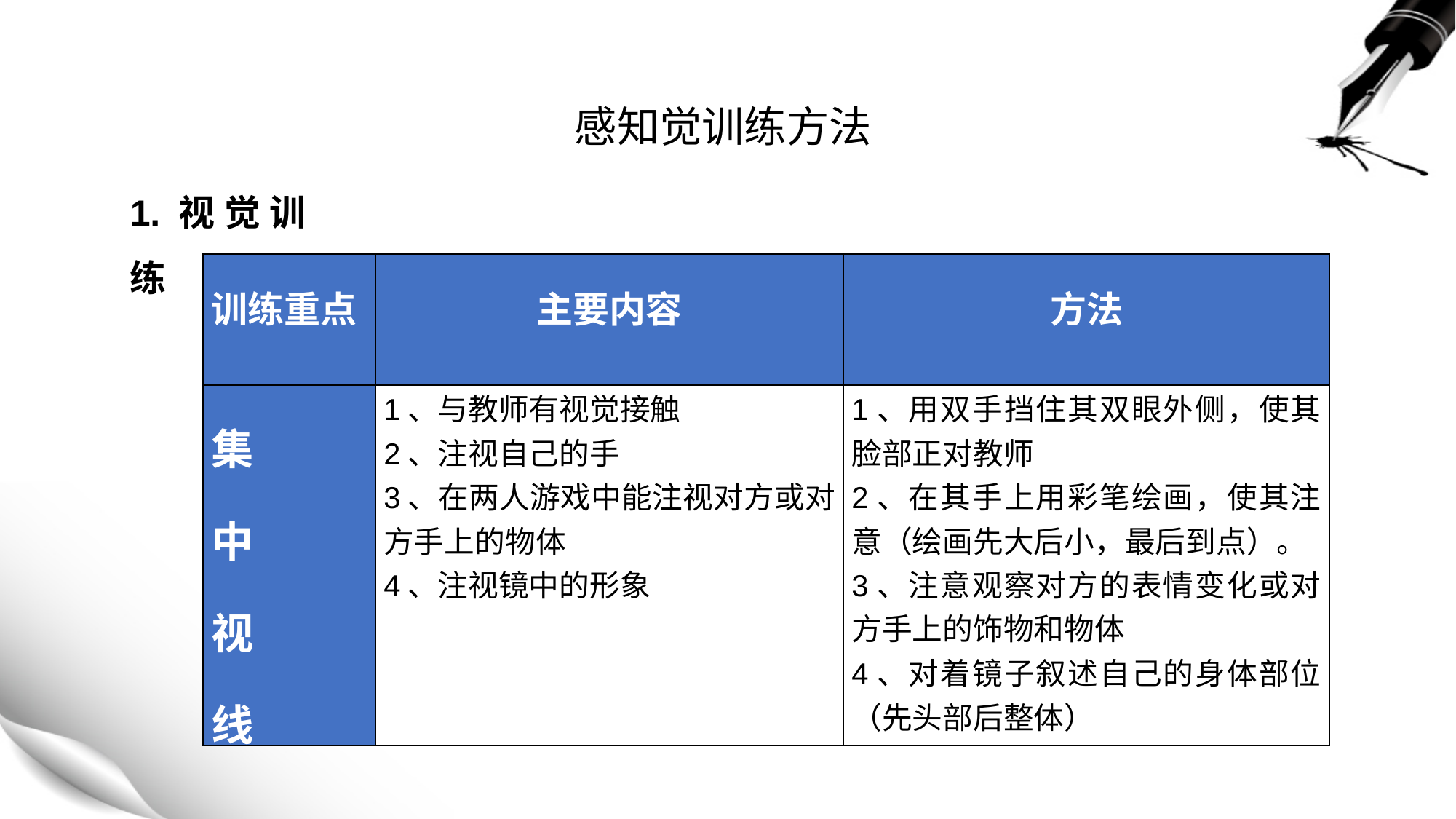

# 感知觉训练方法
1.视觉训练
| 训练重点 | 主要内容 | 方法 |
| --- | --- | --- |
| 集 中 视 线 | 1、与教师有视觉接触 2、注视自己的手 3、在两人游戏中能注视对方或对方手上的物体 4、注视镜中的形象 | 1、用双手挡住其双眼外侧，使其脸部正对教师 2、在其手上用彩笔绘画，使其注意（绘画先大后小，最后到点）。 3、注意观察对方的表情变化或对方手上的饰物和物体 4、对着镜子叙述自己的身体部位（先头部后整体） |